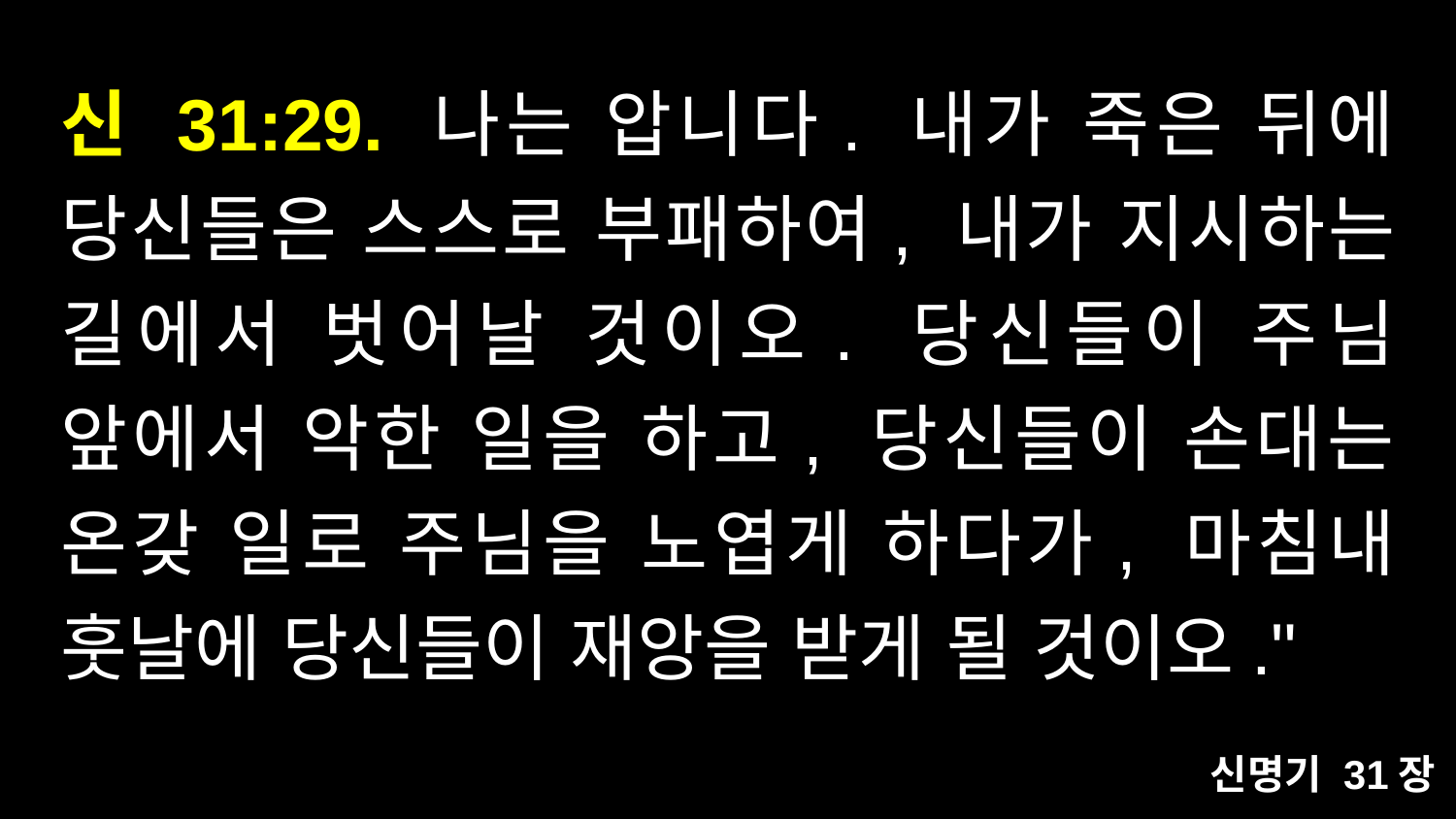

# 신 31:29. 나는 압니다. 내가 죽은 뒤에 당신들은 스스로 부패하여, 내가 지시하는 길에서 벗어날 것이오. 당신들이 주님 앞에서 악한 일을 하고, 당신들이 손대는 온갖 일로 주님을 노엽게 하다가, 마침내 훗날에 당신들이 재앙을 받게 될 것이오."
신명기 31장